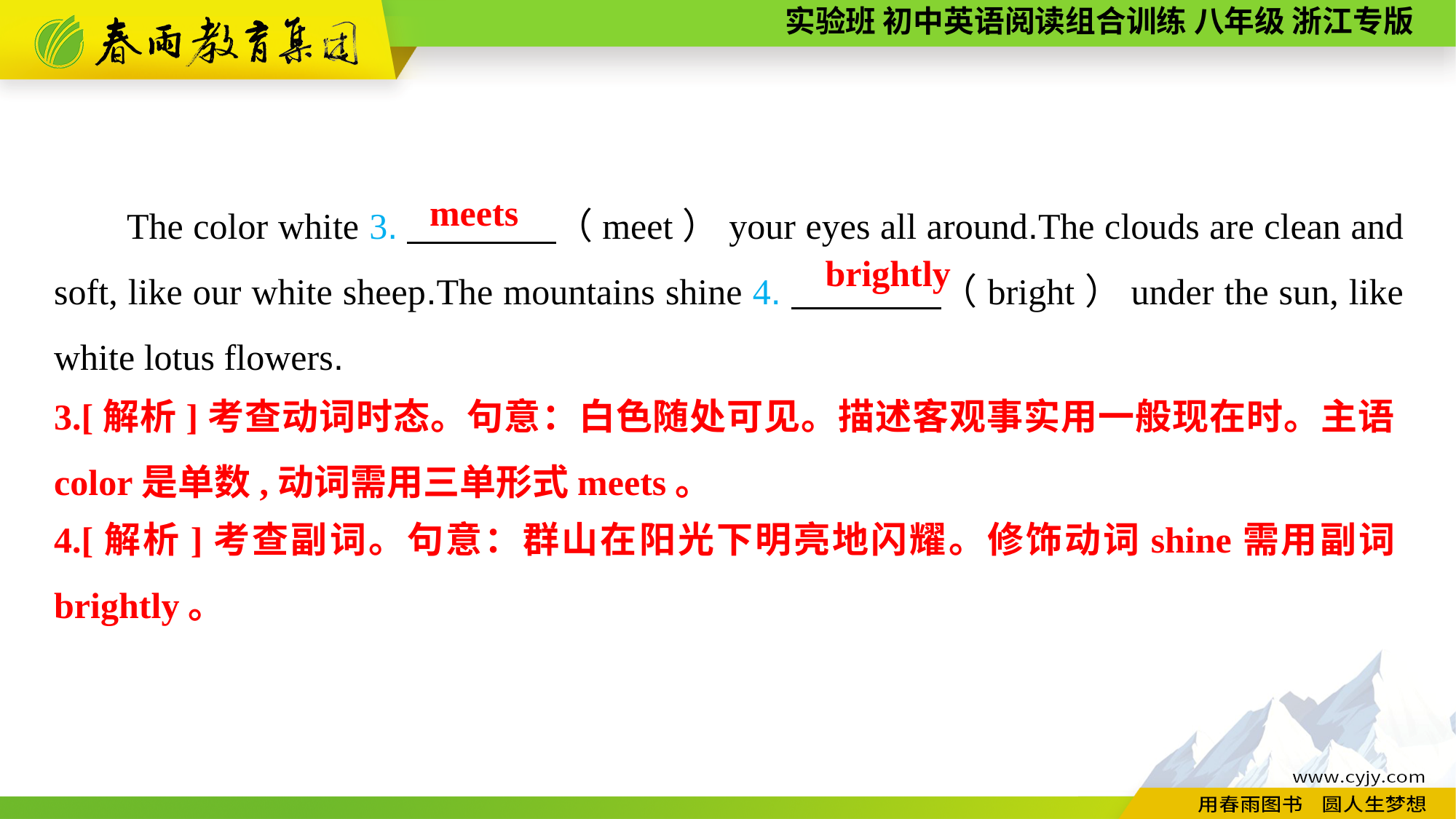

The color white 3.　　　　（meet）your eyes all around.The clouds are clean and soft, like our white sheep.The mountains shine 4.　　　　（bright）under the sun, like white lotus flowers.
meets
brightly
3.[解析]考查动词时态。句意：白色随处可见。描述客观事实用一般现在时。主语color是单数,动词需用三单形式meets。
4.[解析]考查副词。句意：群山在阳光下明亮地闪耀。修饰动词shine需用副词brightly。